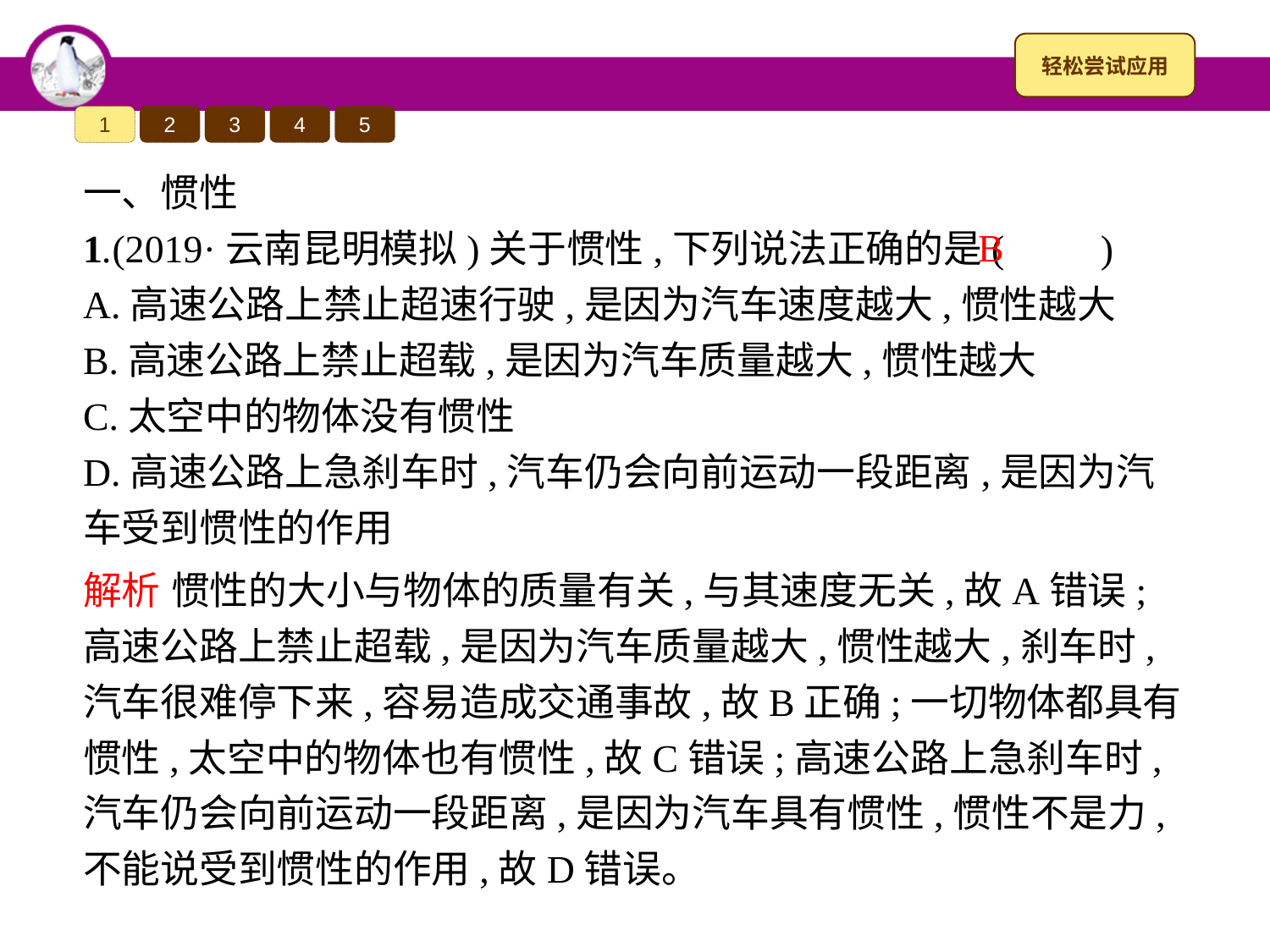

1
2
3
4
5
一、惯性
1.(2019·云南昆明模拟)关于惯性,下列说法正确的是(　　)
A.高速公路上禁止超速行驶,是因为汽车速度越大,惯性越大
B.高速公路上禁止超载,是因为汽车质量越大,惯性越大
C.太空中的物体没有惯性
D.高速公路上急刹车时,汽车仍会向前运动一段距离,是因为汽车受到惯性的作用
B
解析 惯性的大小与物体的质量有关,与其速度无关,故A错误;高速公路上禁止超载,是因为汽车质量越大,惯性越大,刹车时,汽车很难停下来,容易造成交通事故,故B正确;一切物体都具有惯性,太空中的物体也有惯性,故C错误;高速公路上急刹车时,汽车仍会向前运动一段距离,是因为汽车具有惯性,惯性不是力,不能说受到惯性的作用,故D错误。